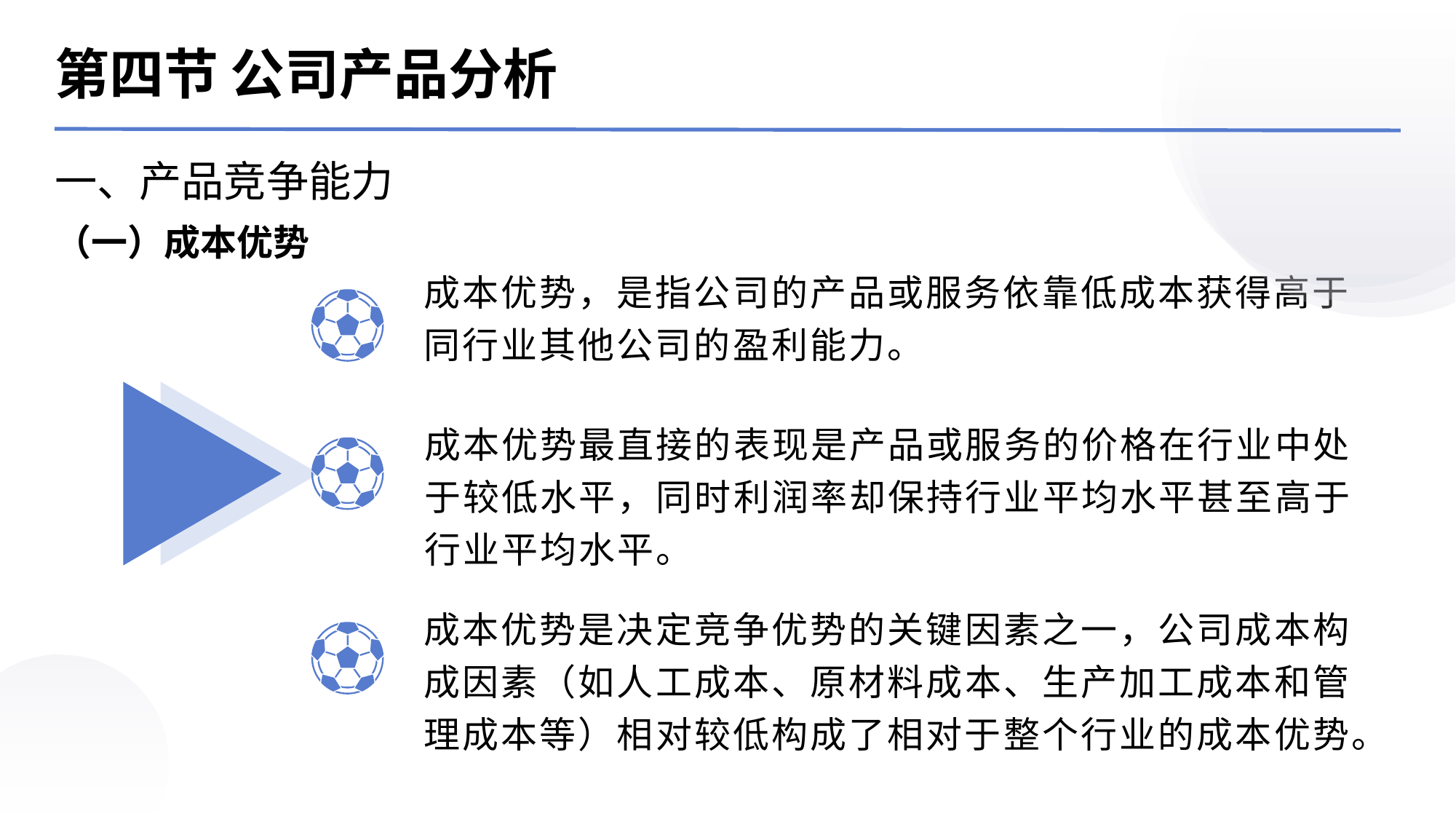

第四节 公司产品分析
一、产品竞争能力
（一）成本优势
成本优势，是指公司的产品或服务依靠低成本获得高于同行业其他公司的盈利能力。

成本优势最直接的表现是产品或服务的价格在行业中处于较低水平，同时利润率却保持行业平均水平甚至高于行业平均水平。

成本优势是决定竞争优势的关键因素之一，公司成本构成因素（如人工成本、原材料成本、生产加工成本和管理成本等）相对较低构成了相对于整个行业的成本优势。

73